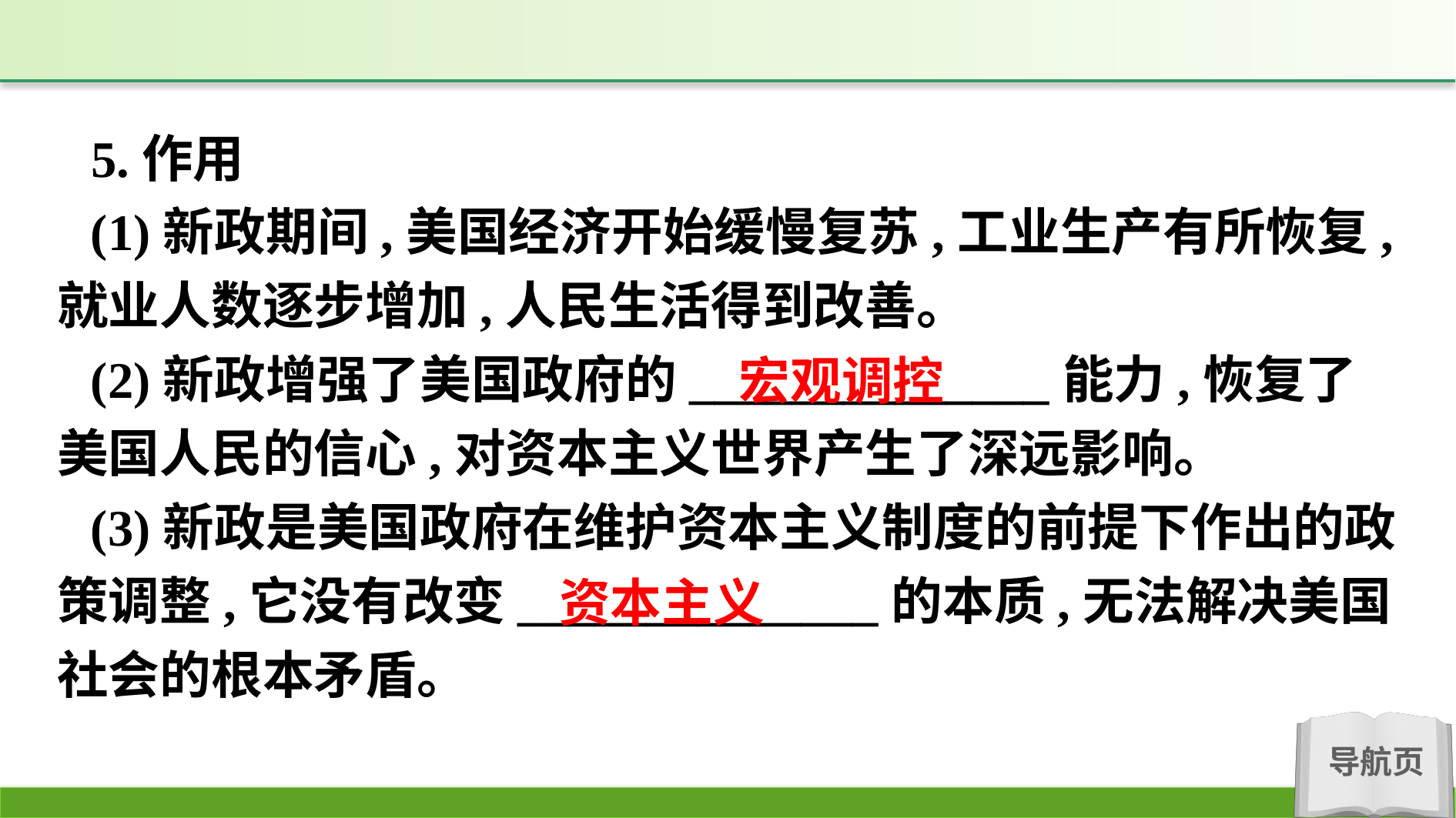

5.作用
(1)新政期间,美国经济开始缓慢复苏,工业生产有所恢复,就业人数逐步增加,人民生活得到改善。
(2)新政增强了美国政府的______________能力,恢复了美国人民的信心,对资本主义世界产生了深远影响。
(3)新政是美国政府在维护资本主义制度的前提下作出的政策调整,它没有改变______________的本质,无法解决美国社会的根本矛盾。
宏观调控
资本主义